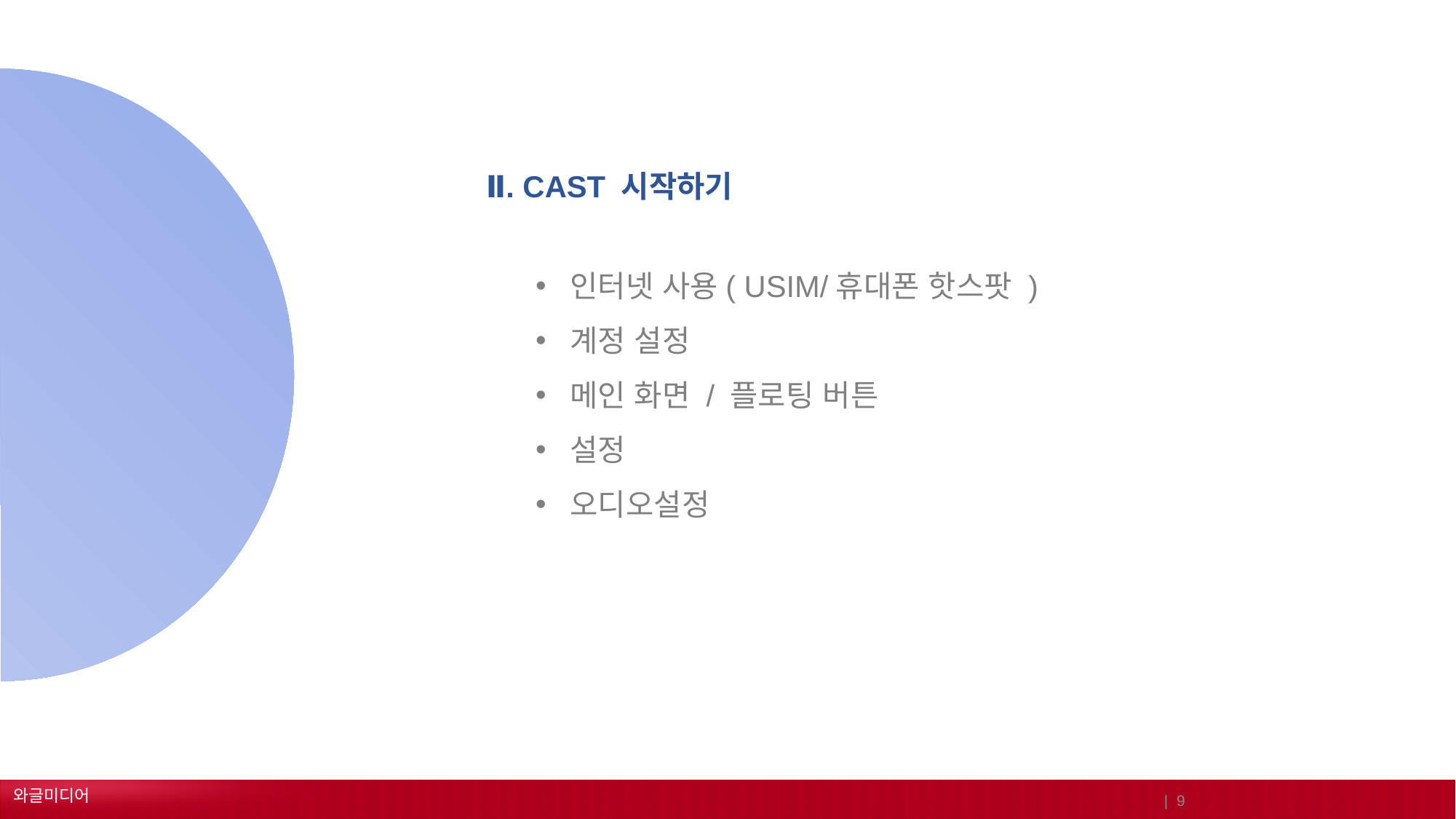

Ⅱ. CAST 시작하기
인터넷 사용( USIM/휴대폰 핫스팟 )
계정 설정
메인 화면 / 플로팅 버튼
설정
오디오설정